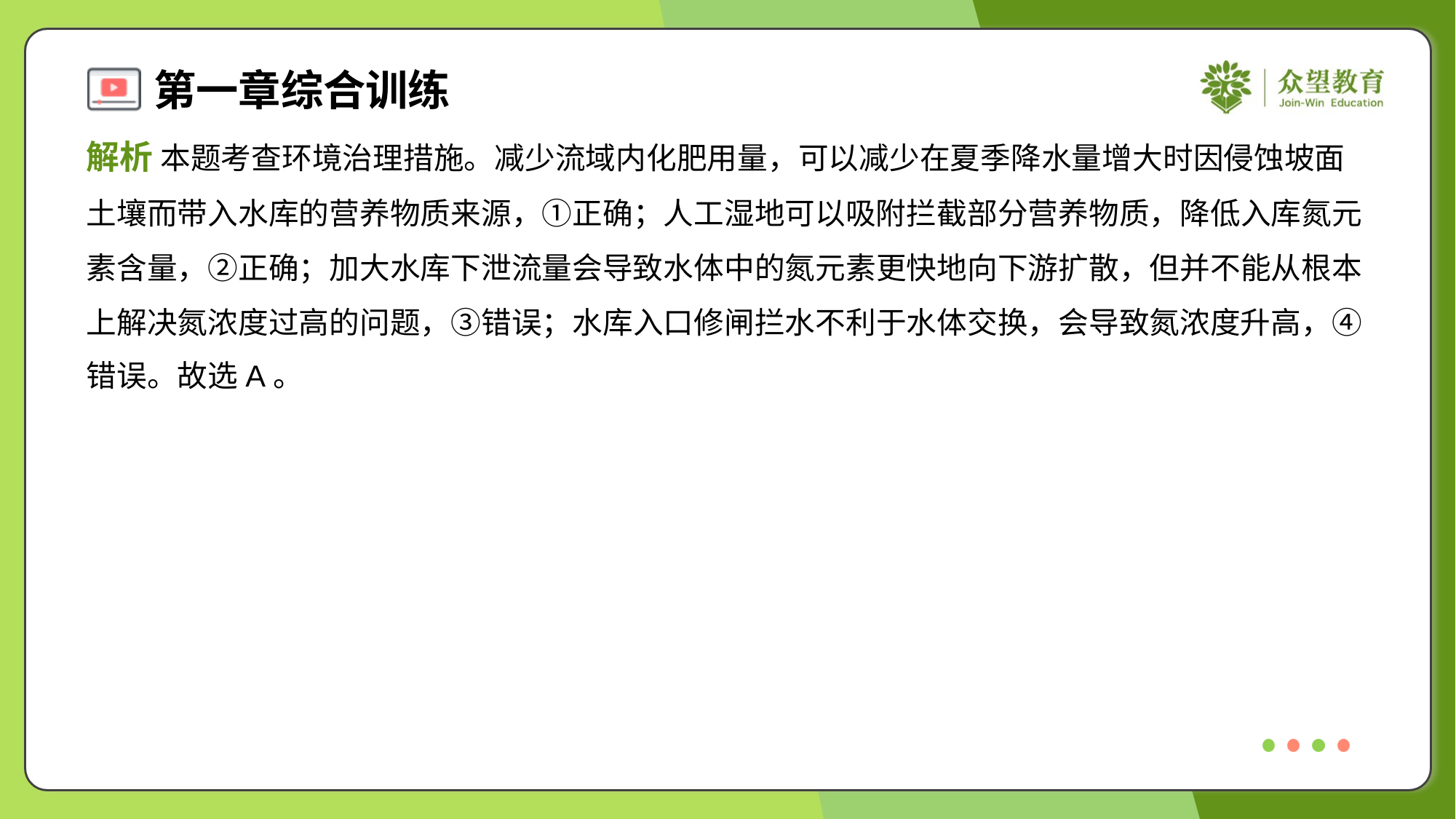

解析 本题考查环境治理措施。减少流域内化肥用量，可以减少在夏季降水量增大时因侵蚀坡面
土壤而带入水库的营养物质来源，①正确；人工湿地可以吸附拦截部分营养物质，降低入库氮元
素含量，②正确；加大水库下泄流量会导致水体中的氮元素更快地向下游扩散，但并不能从根本
上解决氮浓度过高的问题，③错误；水库入口修闸拦水不利于水体交换，会导致氮浓度升高，④
错误。故选A。